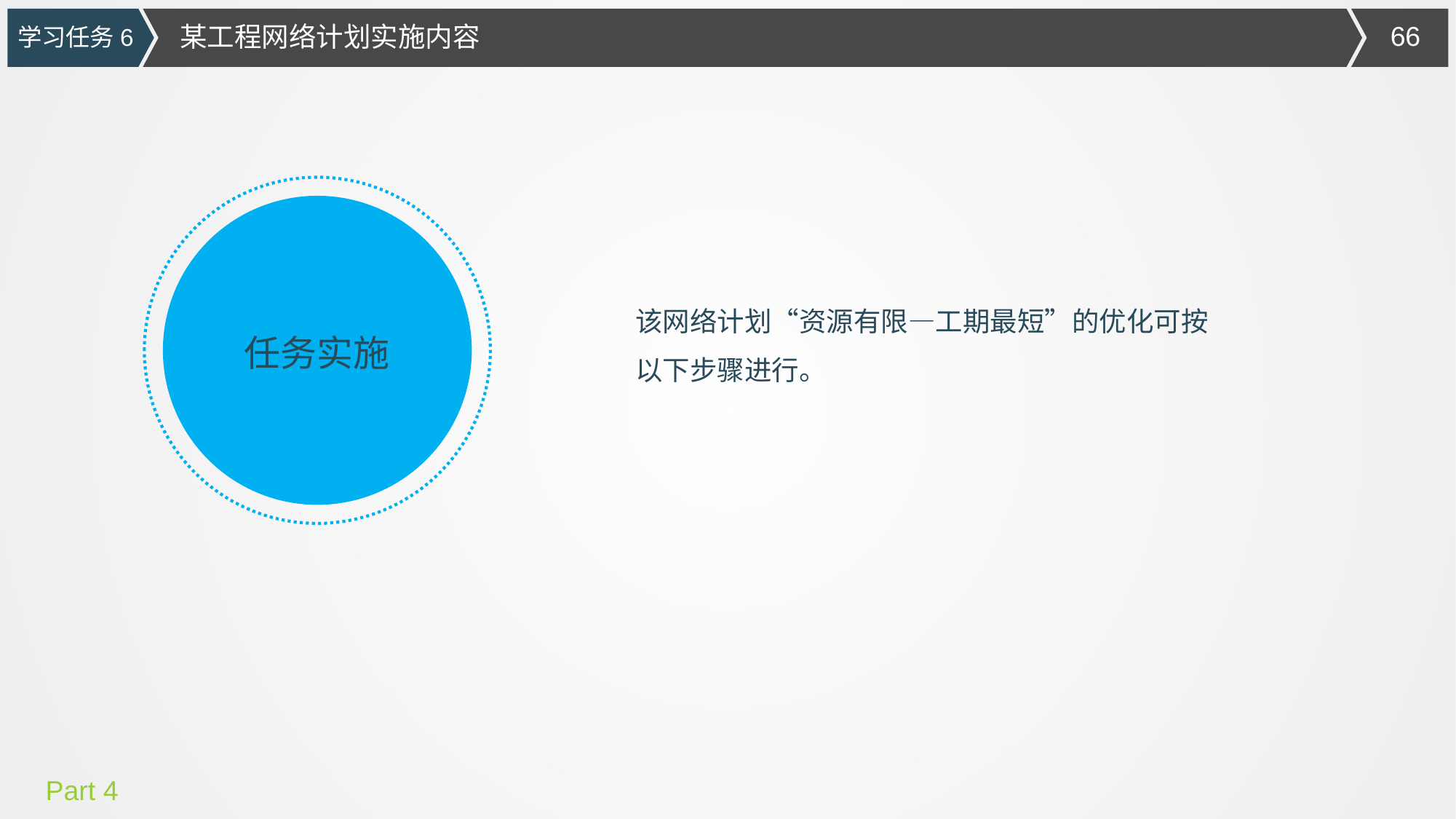

某工程网络计划实施内容
学习任务6

该网络计划“资源有限—工期最短”的优化可按以下步骤进行。
任务实施
Part 4